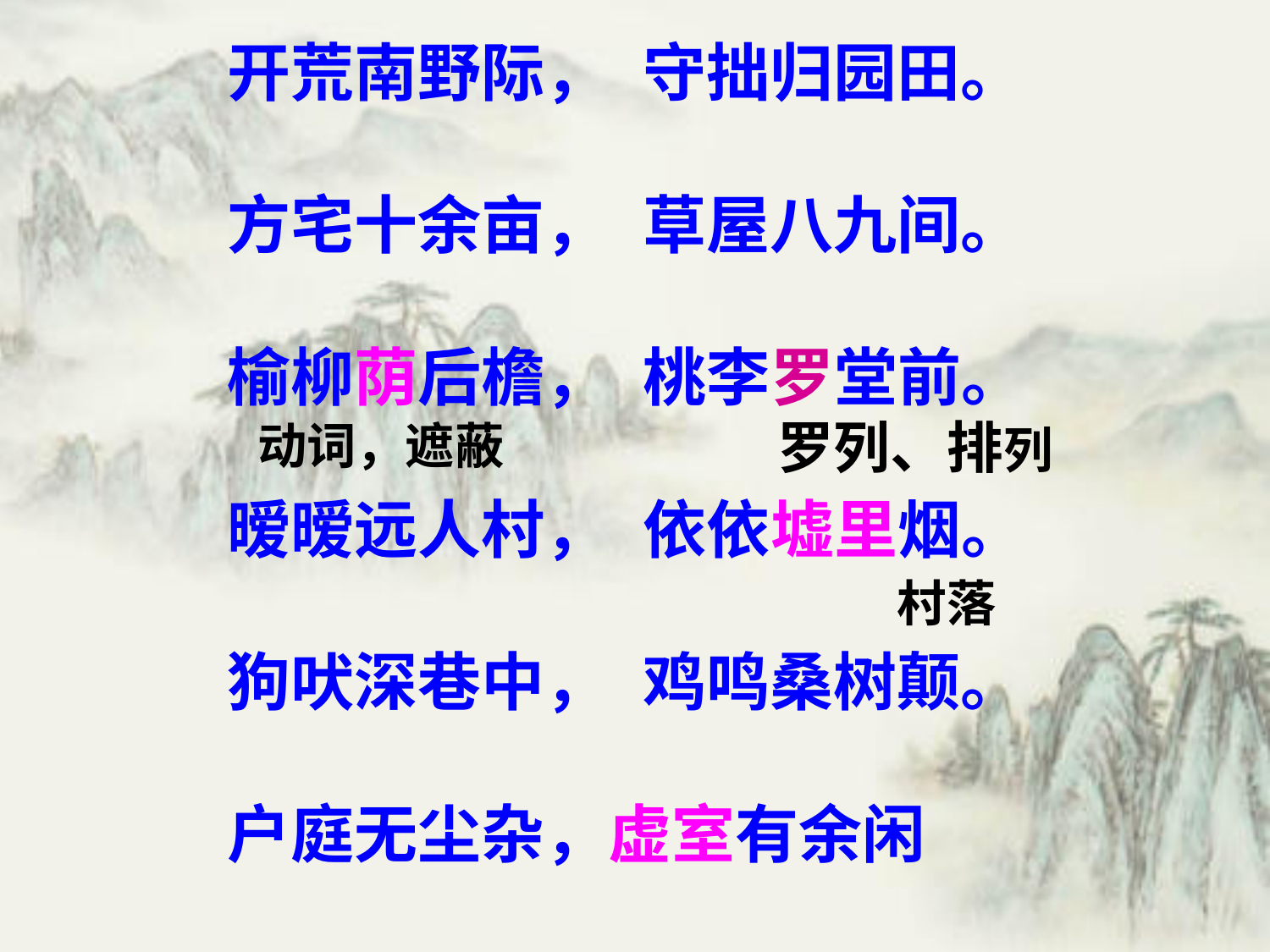

开荒南野际，  守拙归园田。

方宅十余亩，  草屋八九间。

榆柳荫后檐，  桃李罗堂前。

暧暧远人村，  依依墟里烟。

狗吠深巷中，  鸡鸣桑树颠。

户庭无尘杂，虚室有余闲
罗列、排列
动词，遮蔽
村落